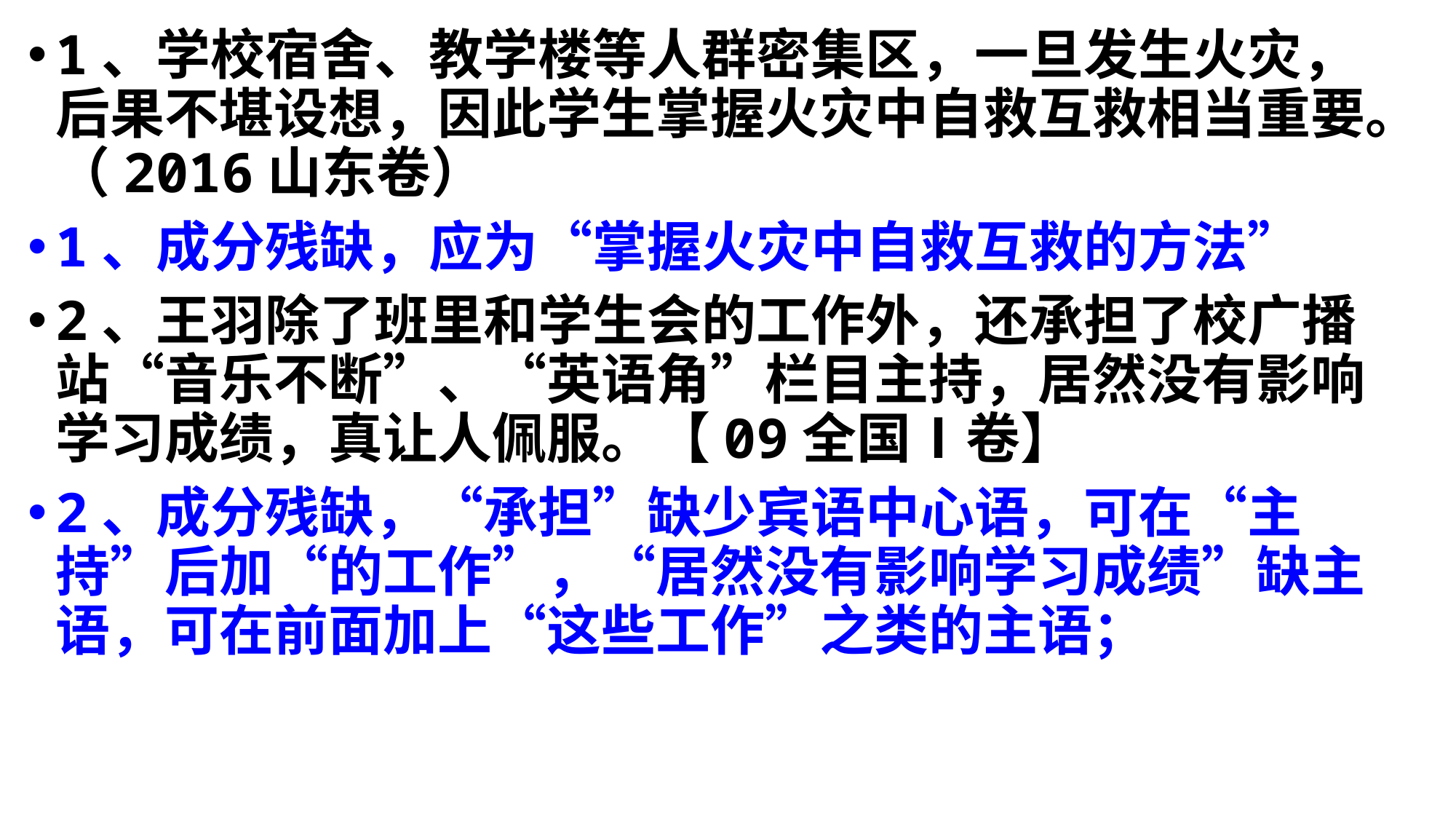

1、学校宿舍、教学楼等人群密集区，一旦发生火灾，后果不堪设想，因此学生掌握火灾中自救互救相当重要。（2016山东卷）
1、成分残缺，应为“掌握火灾中自救互救的方法”
2、王羽除了班里和学生会的工作外，还承担了校广播站“音乐不断”、“英语角”栏目主持，居然没有影响学习成绩，真让人佩服。【09全国Ⅰ卷】
2、成分残缺，“承担”缺少宾语中心语，可在“主持”后加“的工作”，“居然没有影响学习成绩”缺主语，可在前面加上“这些工作”之类的主语；